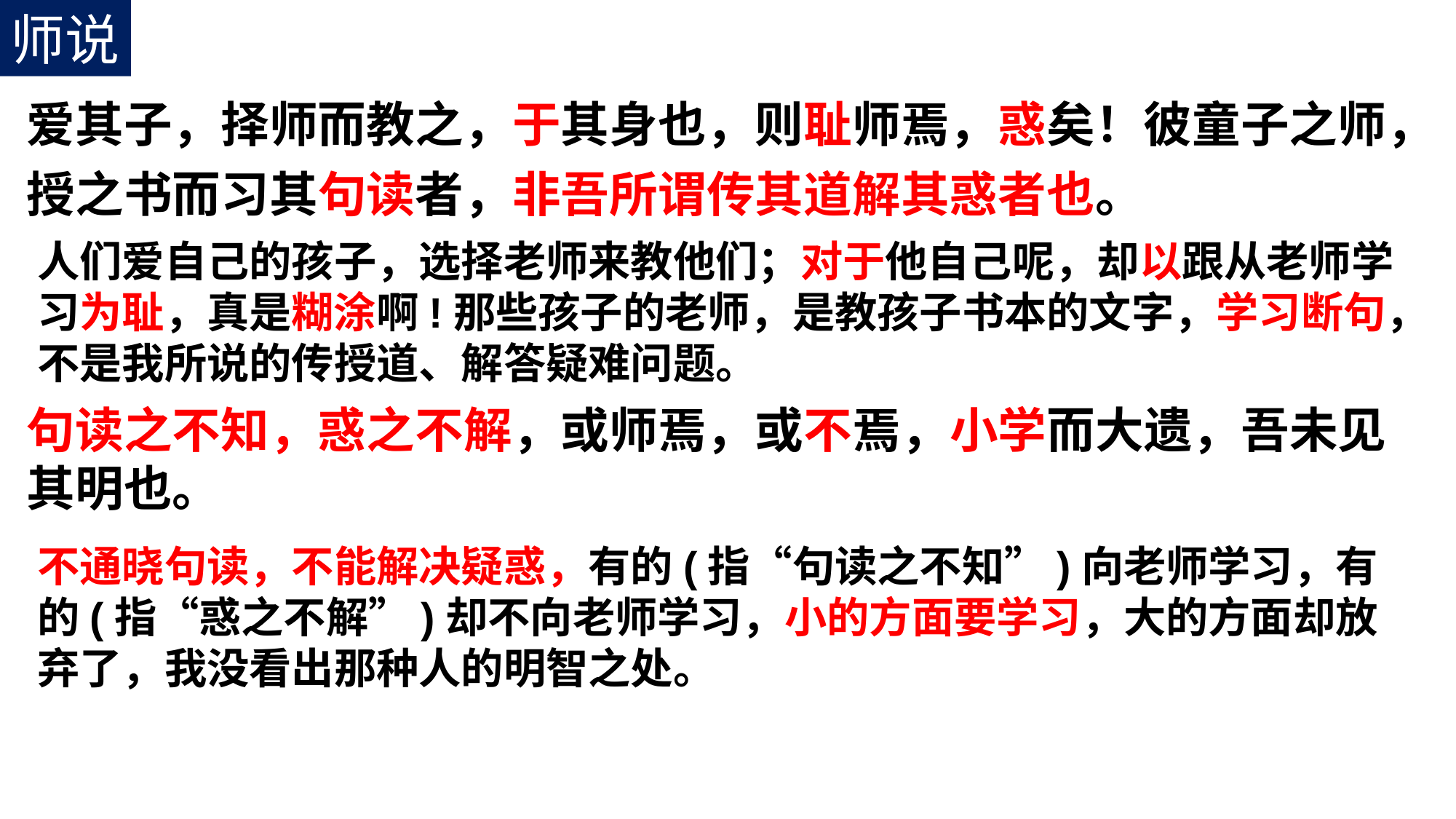

师说
爱其子，择师而教之，于其身也，则耻师焉，惑矣！彼童子之师，授之书而习其句读者，非吾所谓传其道解其惑者也。
人们爱自己的孩子，选择老师来教他们；对于他自己呢，却以跟从老师学习为耻，真是糊涂啊!那些孩子的老师，是教孩子书本的文字，学习断句，不是我所说的传授道、解答疑难问题。
句读之不知，惑之不解，或师焉，或不焉，小学而大遗，吾未见其明也。

不通晓句读，不能解决疑惑，有的(指“句读之不知”)向老师学习，有
的(指“惑之不解”)却不向老师学习，小的方面要学习，大的方面却放弃了，我没看出那种人的明智之处。